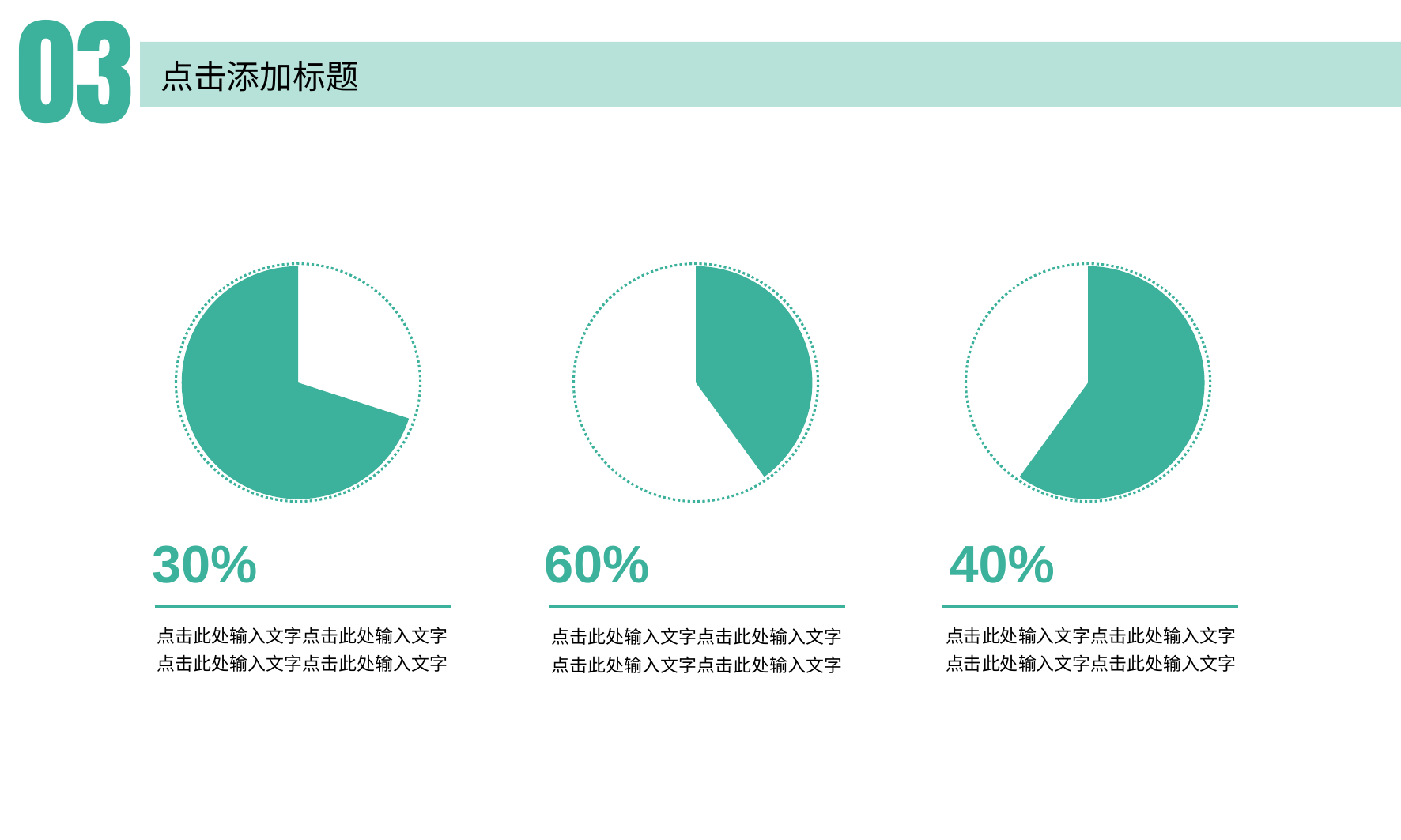

03

点击添加标题

### Chart

| Category | 销售额 |
|---|---|
| 第一季度 | 30.0 |
| 第二季度 | 70.0 |

### Chart

| Category | 销售额 |
|---|---|
| 第一季度 | 40.0 |
| 第二季度 | 60.0 |

### Chart

| Category | 销售额 |
|---|---|
| 第一季度 | 60.0 |
| 第二季度 | 40.0 |
30%
60%
40%
点击此处输入文字点击此处输入文字
点击此处输入文字点击此处输入文字
点击此处输入文字点击此处输入文字
点击此处输入文字点击此处输入文字
点击此处输入文字点击此处输入文字
点击此处输入文字点击此处输入文字